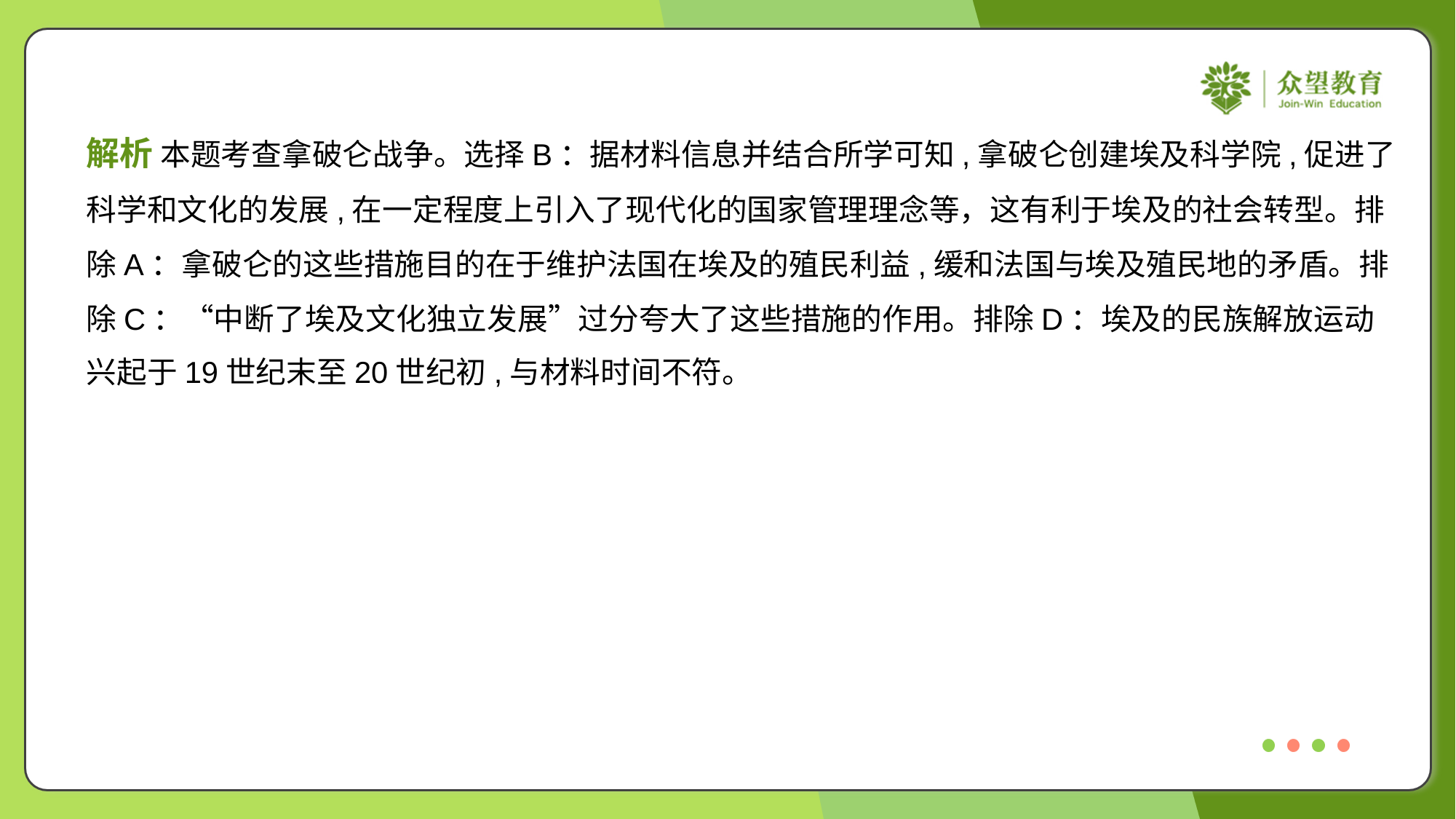

解析 本题考查拿破仑战争。选择B：据材料信息并结合所学可知,拿破仑创建埃及科学院,促进了
科学和文化的发展,在一定程度上引入了现代化的国家管理理念等，这有利于埃及的社会转型。排
除A：拿破仑的这些措施目的在于维护法国在埃及的殖民利益,缓和法国与埃及殖民地的矛盾。排
除C：“中断了埃及文化独立发展”过分夸大了这些措施的作用。排除D：埃及的民族解放运动
兴起于19世纪末至20世纪初,与材料时间不符。